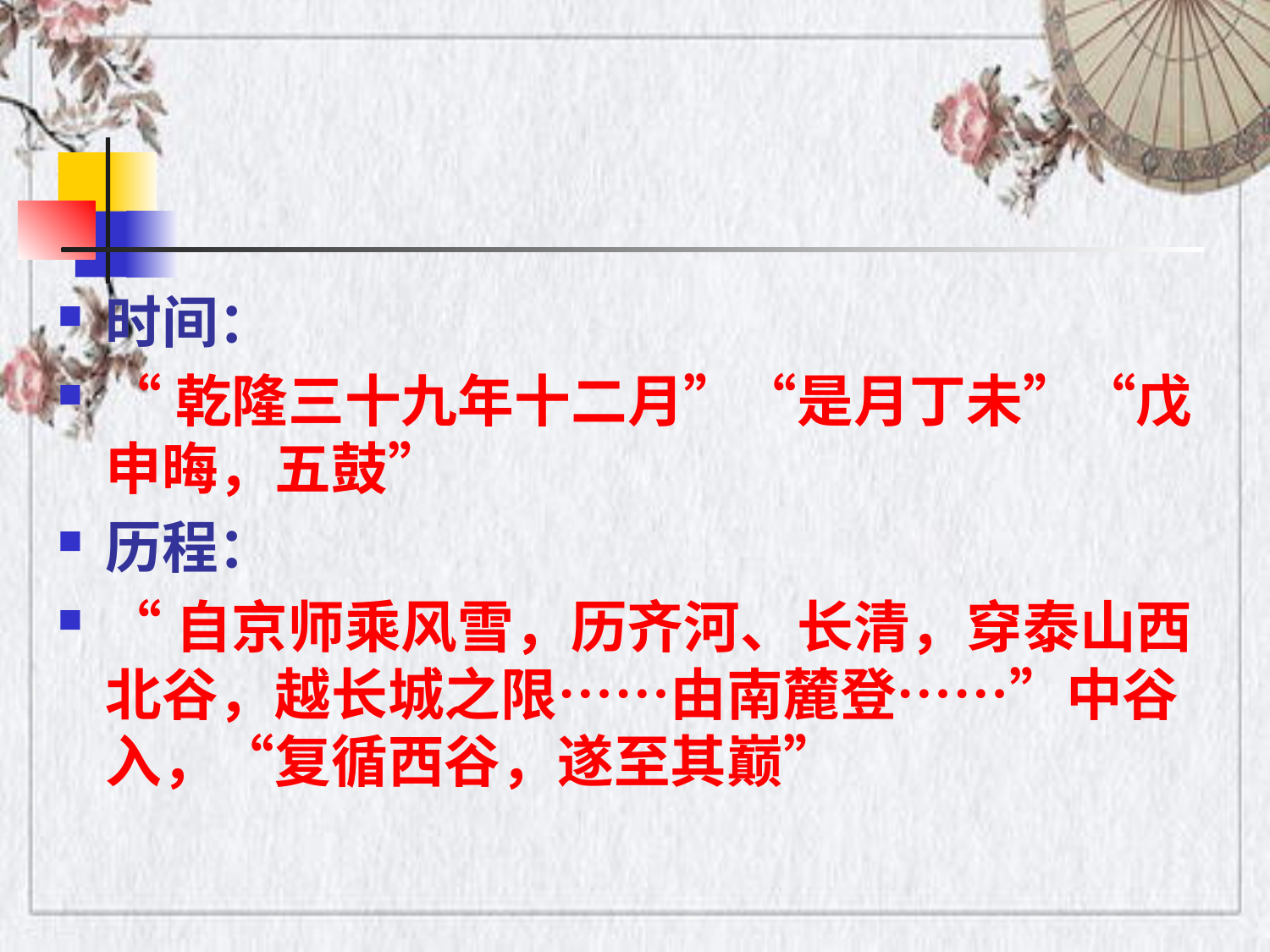

时间：
“乾隆三十九年十二月”“是月丁未”“戊申晦，五鼓”
历程：
“自京师乘风雪，历齐河、长清，穿泰山西北谷，越长城之限……由南麓登……”中谷入，“复循西谷，遂至其巅”